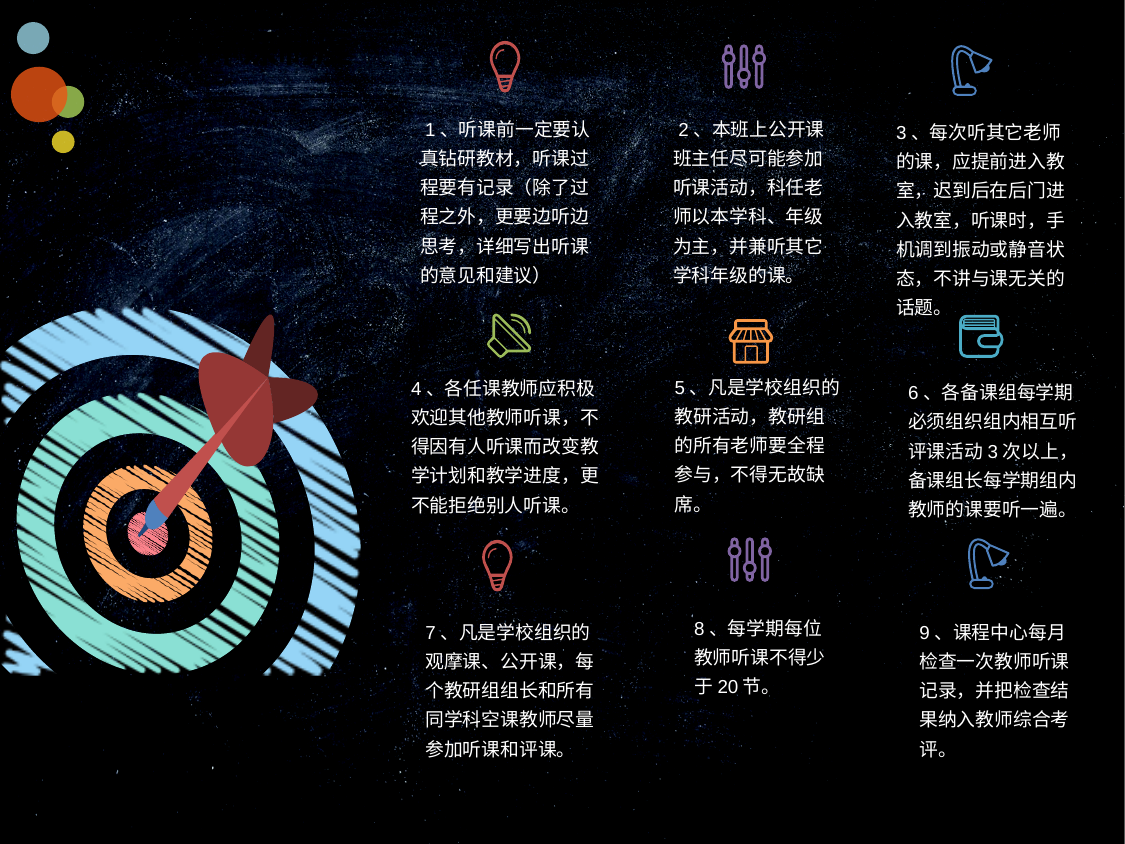

教师听课评课制度

 1、听课前一定要认真钻研教材，听课过程要有记录（除了过程之外，更要边听边思考，详细写出听课的意见和建议）
 2、本班上公开课班主任尽可能参加听课活动，科任老师以本学科、年级为主，并兼听其它学科年级的课。
3、每次听其它老师的课，应提前进入教室，迟到后在后门进入教室，听课时，手机调到振动或静音状态，不讲与课无关的话题。

5、凡是学校组织的教研活动，教研组的所有老师要全程参与，不得无故缺席。
4、各任课教师应积极欢迎其他教师听课，不得因有人听课而改变教学计划和教学进度，更不能拒绝别人听课。
6、各备课组每学期必须组织组内相互听评课活动3次以上，备课组长每学期组内教师的课要听一遍。

8、每学期每位教师听课不得少于20节。
7、凡是学校组织的观摩课、公开课，每个教研组组长和所有同学科空课教师尽量参加听课和评课。
9、课程中心每月检查一次教师听课记录，并把检查结果纳入教师综合考评。